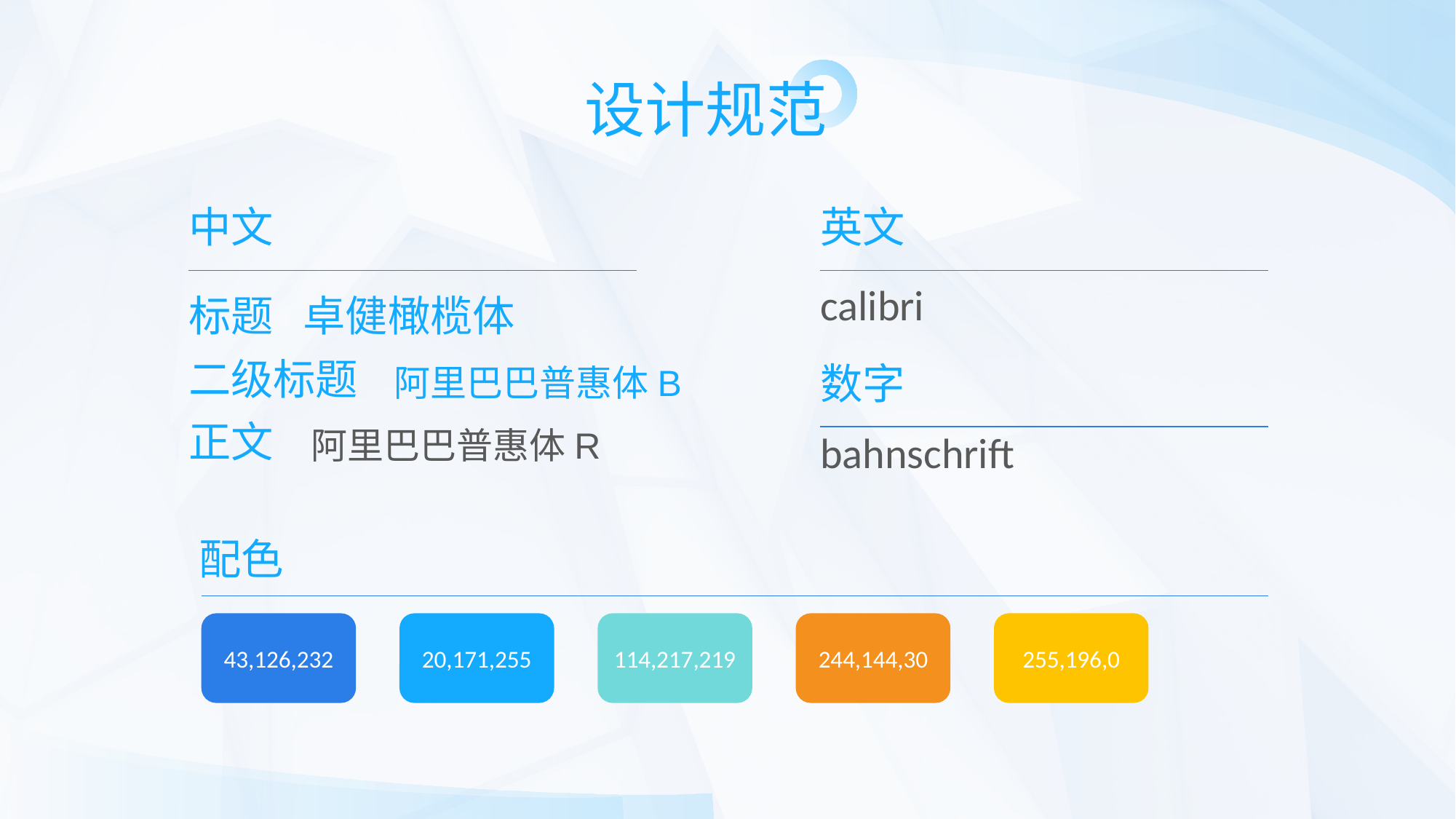

设计规范
中文
英文
calibri
标题
卓健橄榄体
二级标题
数字
阿里巴巴普惠体B
正文
阿里巴巴普惠体R
bahnschrift
配色
43,126,232
20,171,255
114,217,219
244,144,30
255,196,0